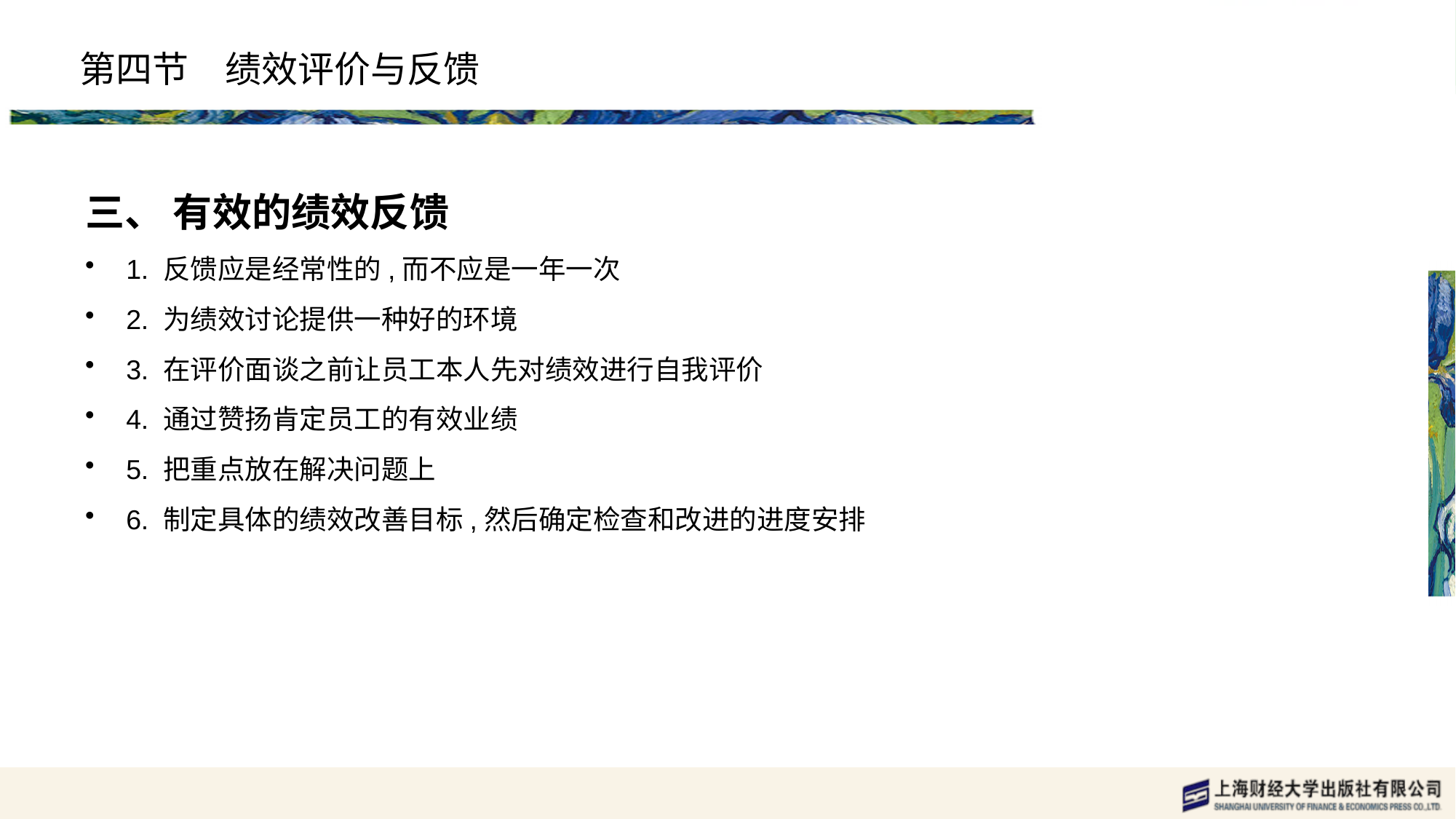

# 第四节　绩效评价与反馈
三、 有效的绩效反馈
1. 反馈应是经常性的,而不应是一年一次
2. 为绩效讨论提供一种好的环境
3. 在评价面谈之前让员工本人先对绩效进行自我评价
4. 通过赞扬肯定员工的有效业绩
5. 把重点放在解决问题上
6. 制定具体的绩效改善目标,然后确定检查和改进的进度安排